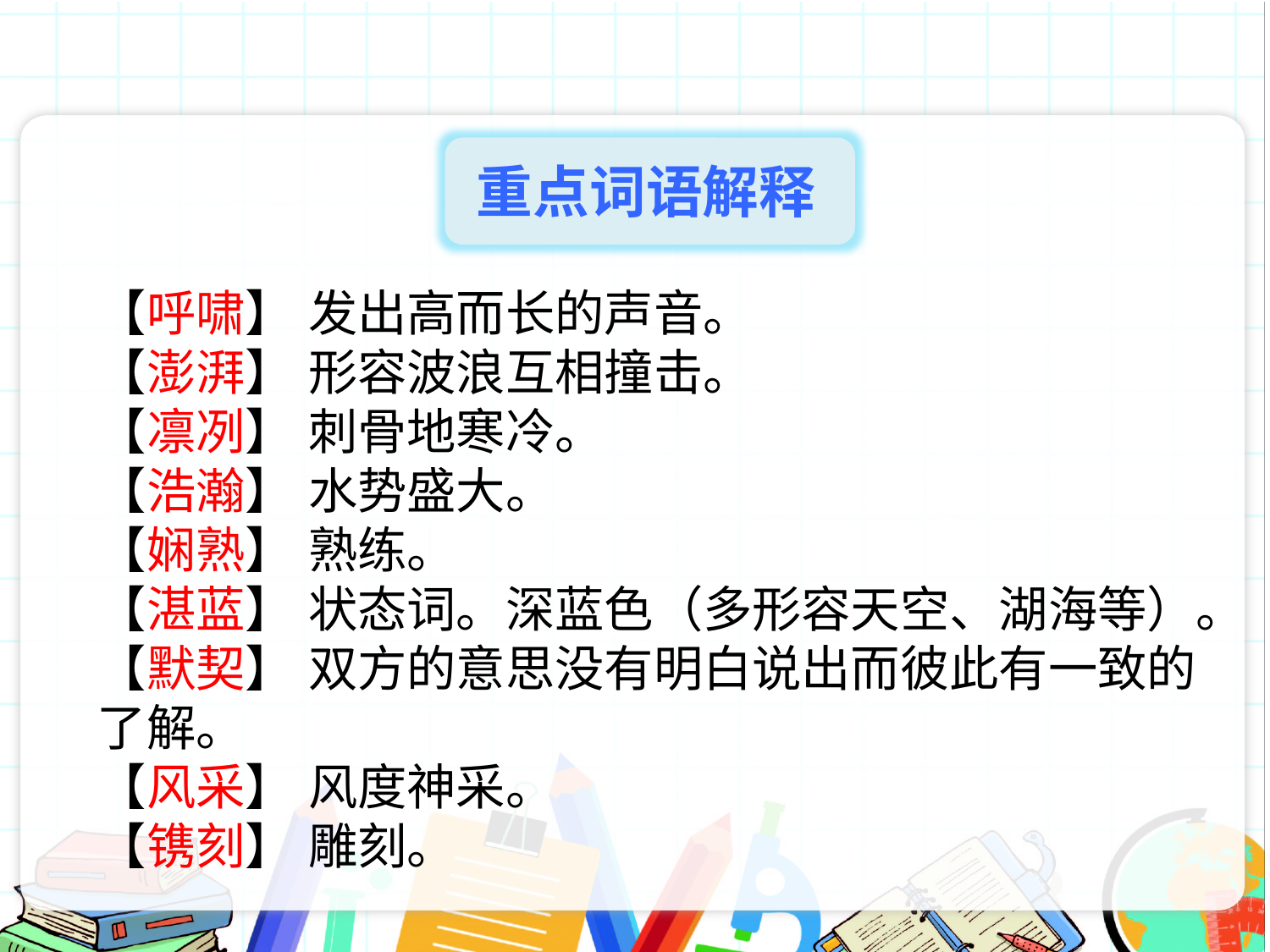

重点词语解释
【呼啸】 发出高而长的声音。
【澎湃】 形容波浪互相撞击。
【凛冽】 刺骨地寒冷。
【浩瀚】 水势盛大。
【娴熟】 熟练。
【湛蓝】 状态词。深蓝色（多形容天空、湖海等）。
【默契】 双方的意思没有明白说出而彼此有一致的了解。
【风采】 风度神采。
【镌刻】 雕刻。